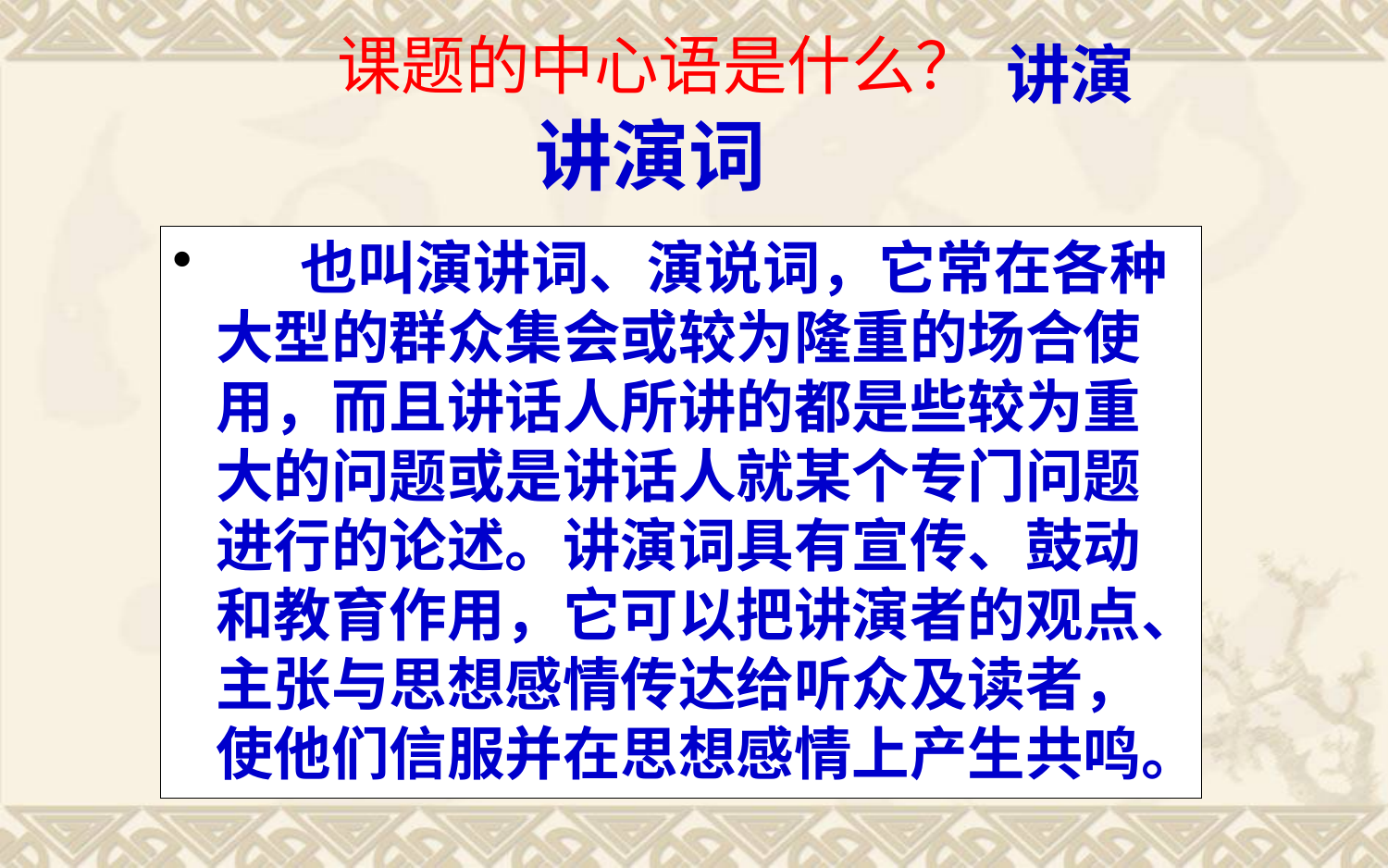

课题的中心语是什么？
讲演
# 讲演词
　  也叫演讲词、演说词，它常在各种大型的群众集会或较为隆重的场合使用，而且讲话人所讲的都是些较为重大的问题或是讲话人就某个专门问题进行的论述。讲演词具有宣传、鼓动和教育作用，它可以把讲演者的观点、主张与思想感情传达给听众及读者，使他们信服并在思想感情上产生共鸣。